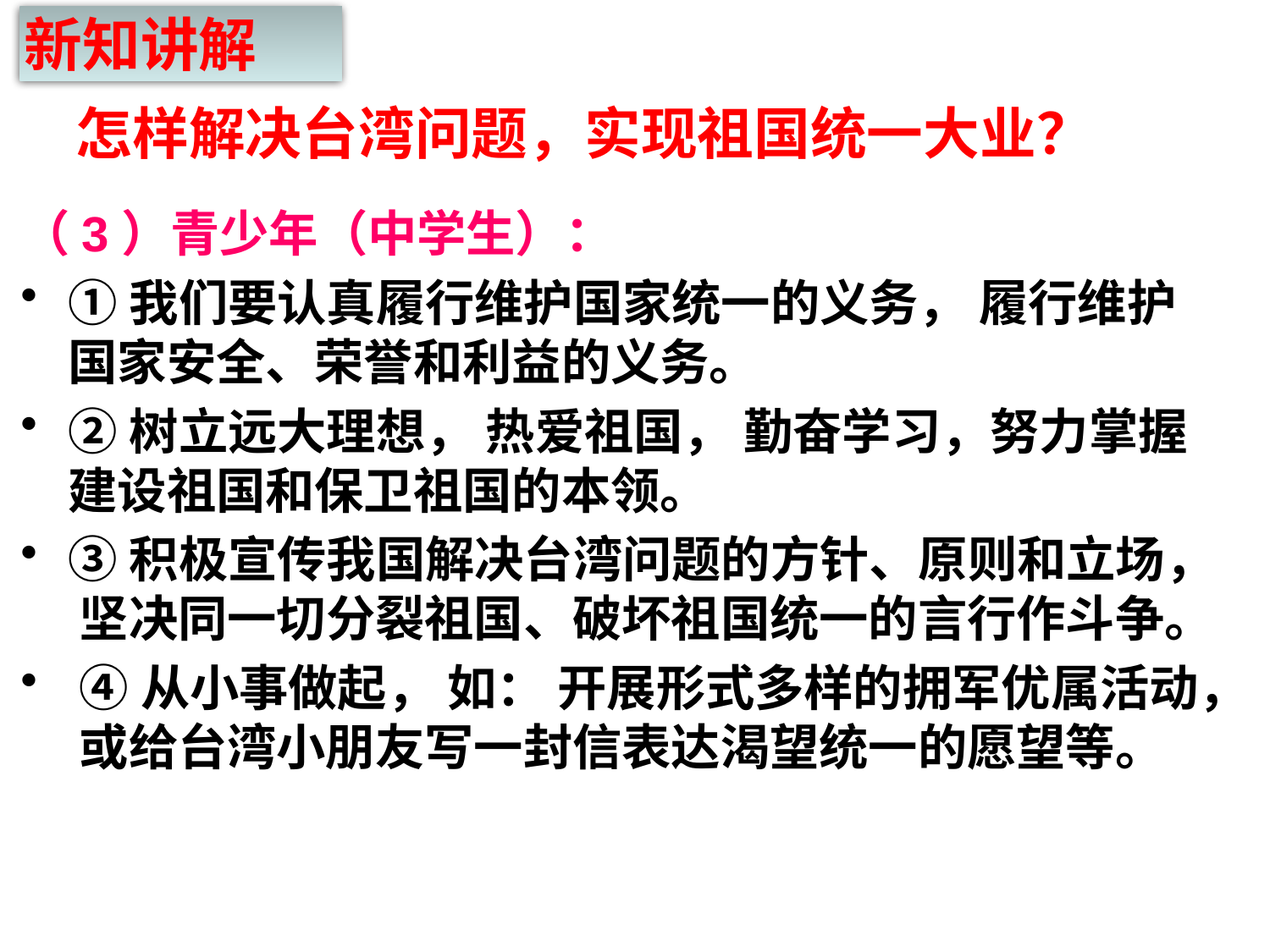

新知讲解
# 怎样解决台湾问题，实现祖国统一大业？
（3）青少年（中学生）：
①我们要认真履行维护国家统一的义务， 履行维护国家安全、荣誉和利益的义务。
②树立远大理想， 热爱祖国， 勤奋学习，努力掌握建设祖国和保卫祖国的本领。
③积极宣传我国解决台湾问题的方针、原则和立场， 坚决同一切分裂祖国、破坏祖国统一的言行作斗争。
 ④从小事做起， 如： 开展形式多样的拥军优属活动， 或给台湾小朋友写一封信表达渴望统一的愿望等。